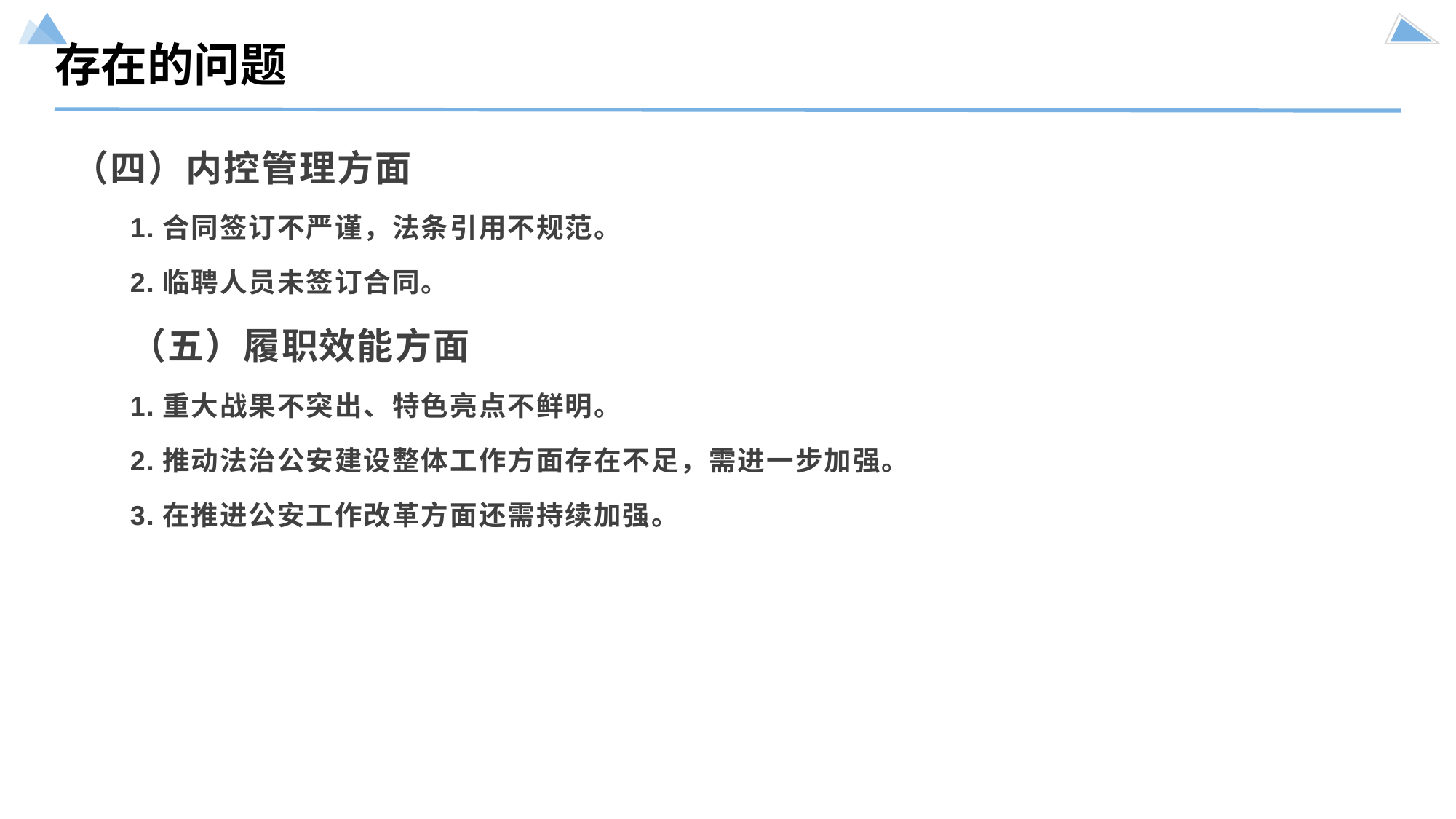

存在的问题
（四）内控管理方面
1.合同签订不严谨，法条引用不规范。
2.临聘人员未签订合同。
（五）履职效能方面
1.重大战果不突出、特色亮点不鲜明。
2.推动法治公安建设整体工作方面存在不足，需进一步加强。
3.在推进公安工作改革方面还需持续加强。